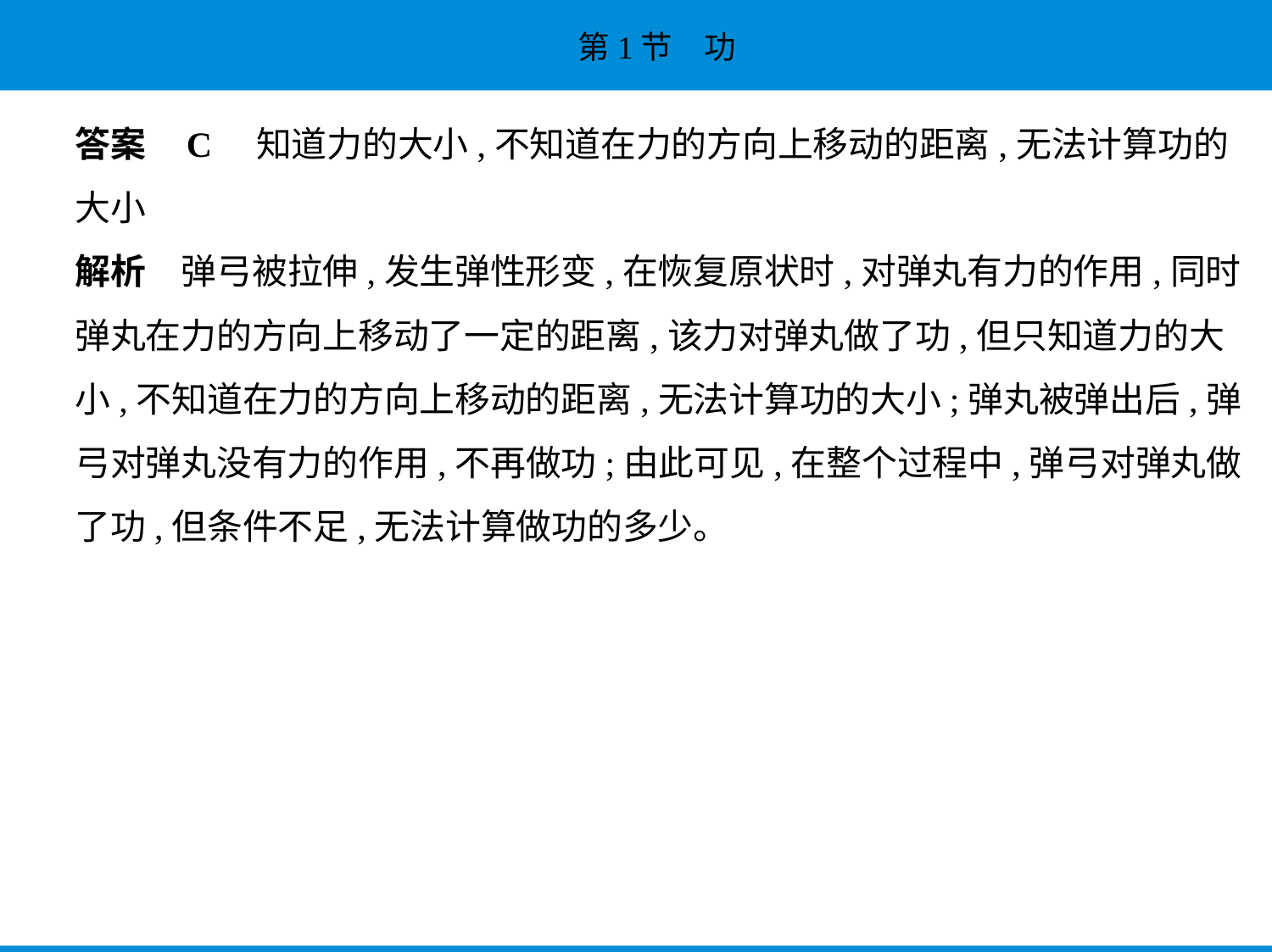

答案    C　知道力的大小,不知道在力的方向上移动的距离,无法计算功的
大小
解析　弹弓被拉伸,发生弹性形变,在恢复原状时,对弹丸有力的作用,同时
弹丸在力的方向上移动了一定的距离,该力对弹丸做了功,但只知道力的大
小,不知道在力的方向上移动的距离,无法计算功的大小;弹丸被弹出后,弹
弓对弹丸没有力的作用,不再做功;由此可见,在整个过程中,弹弓对弹丸做
了功,但条件不足,无法计算做功的多少。